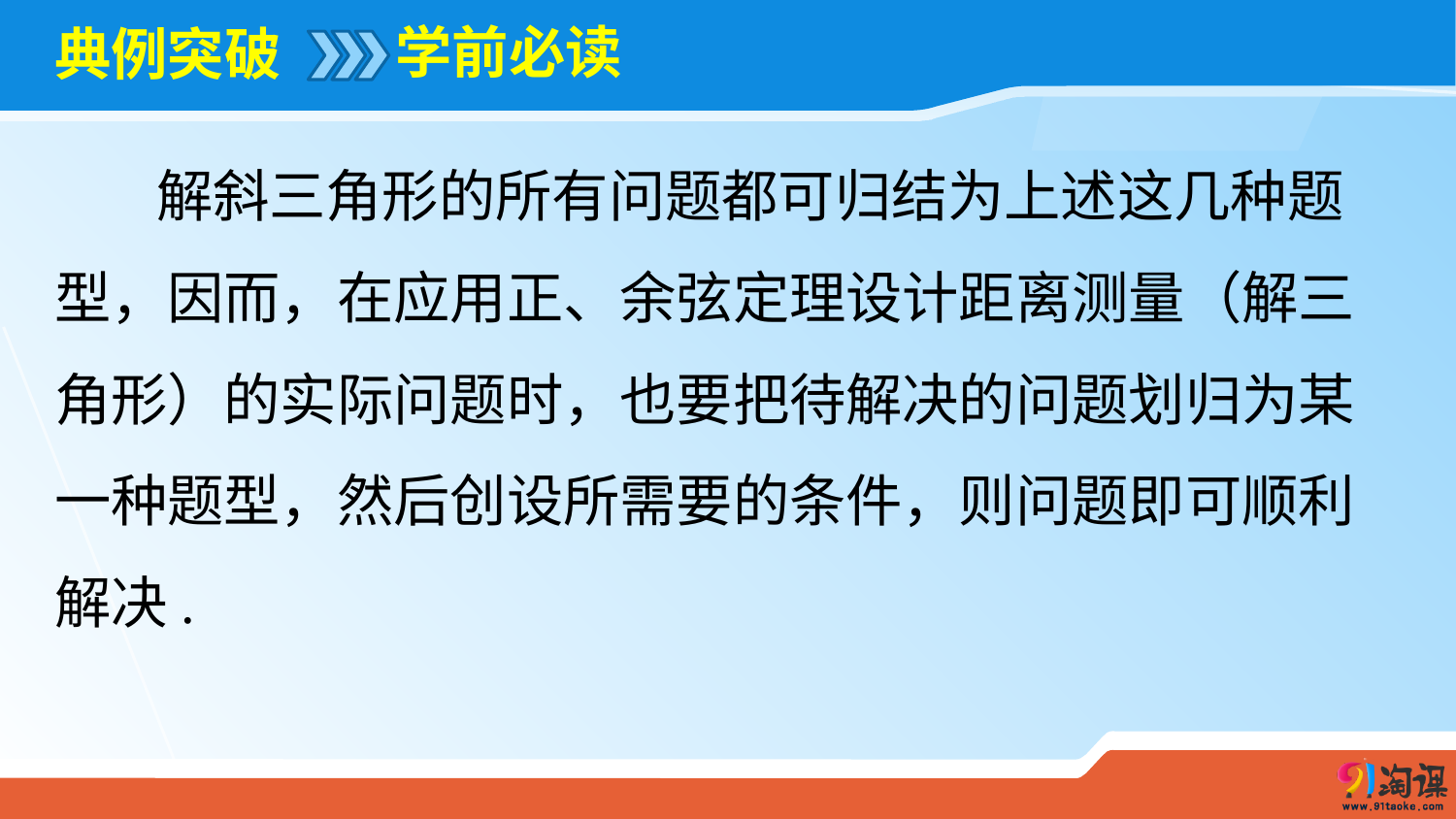

学前必读
# 典例突破
       解斜三角形的所有问题都可归结为上述这几种题型，因而，在应用正、余弦定理设计距离测量（解三角形）的实际问题时，也要把待解决的问题划归为某一种题型，然后创设所需要的条件，则问题即可顺利解决.